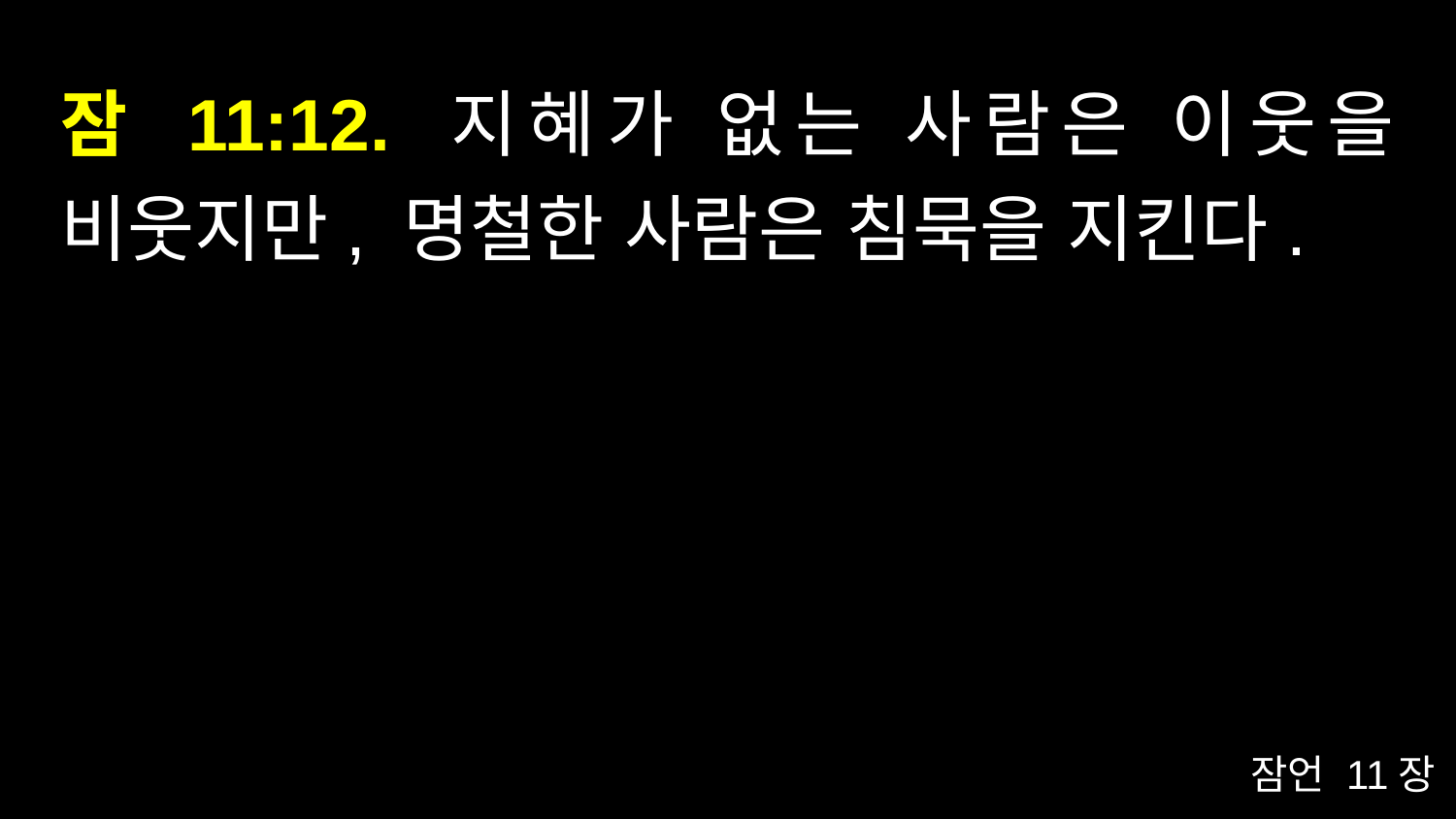

# 잠 11:12. 지혜가 없는 사람은 이웃을 비웃지만, 명철한 사람은 침묵을 지킨다.
잠언 11장